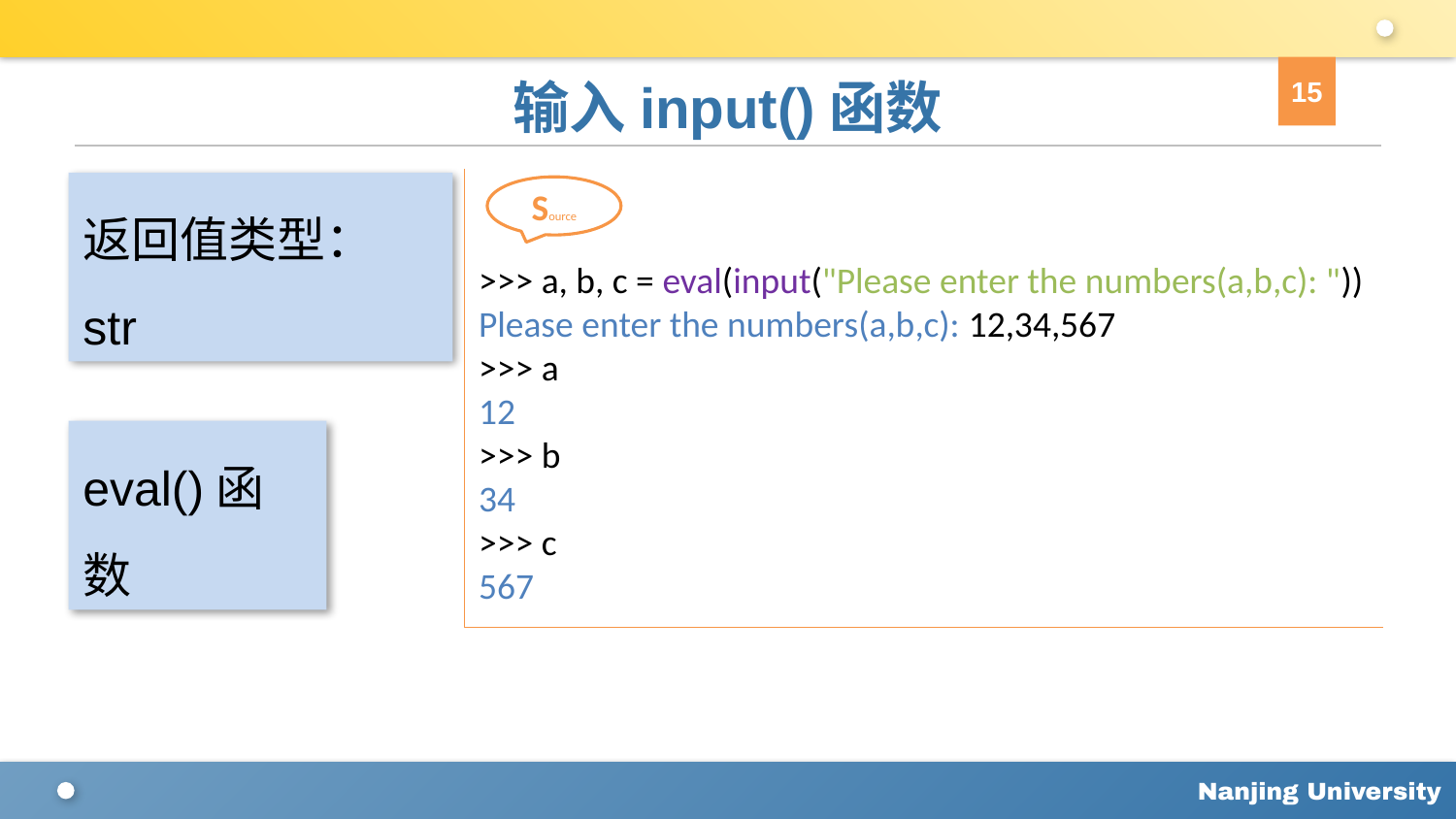

15
# 输入input()函数

>>> a, b, c = eval(input("Please enter the numbers(a,b,c): "))
Please enter the numbers(a,b,c): 12,34,567
>>> a
12
>>> b
34
>>> c
567
Source
返回值类型：str
eval()函数